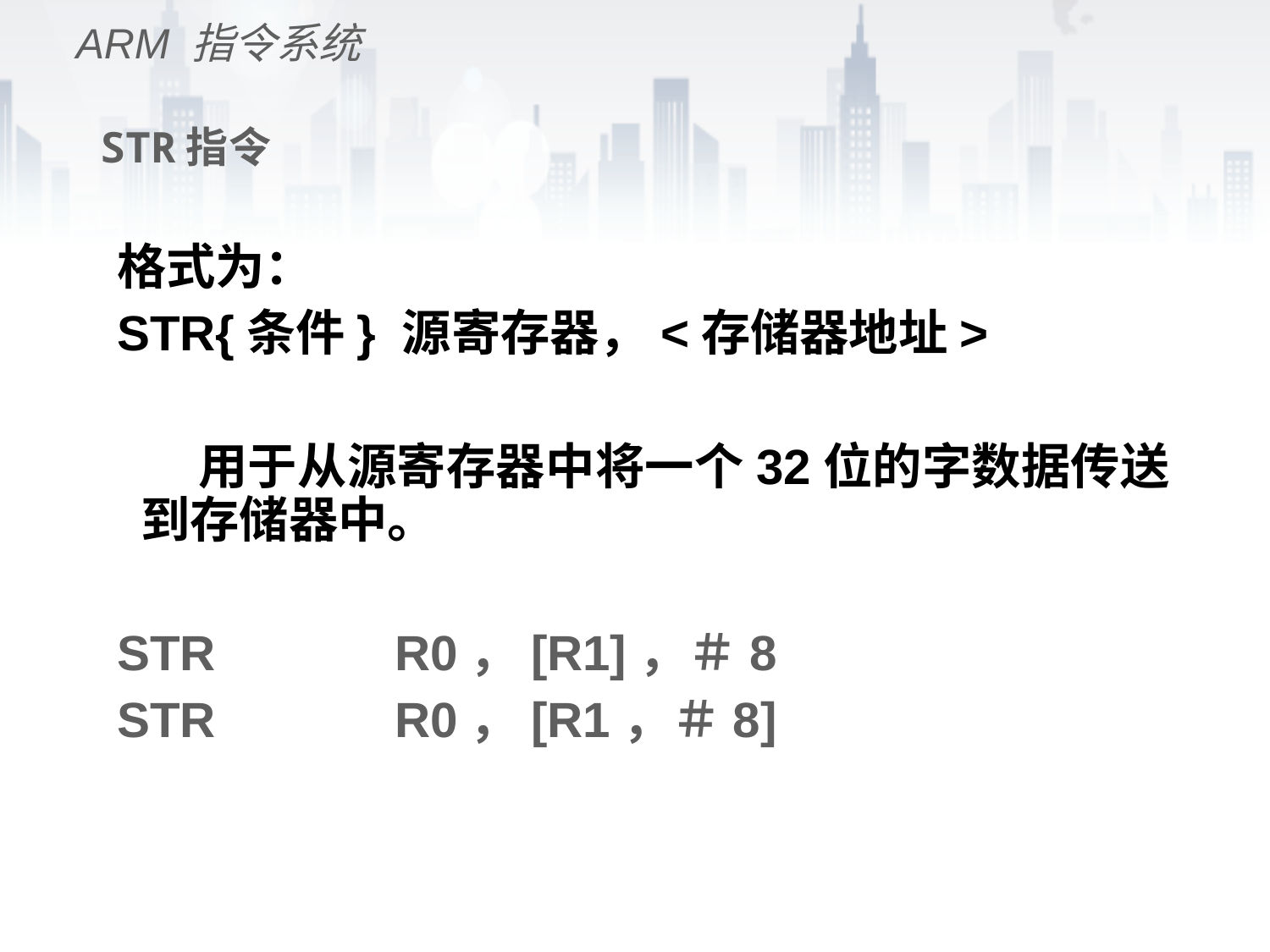

ARM 指令系统
# STR指令
格式为：
STR{条件} 源寄存器，<存储器地址>

      用于从源寄存器中将一个32位的字数据传送到存储器中。

STR		R0，[R1]，＃8
STR		R0，[R1，＃8]